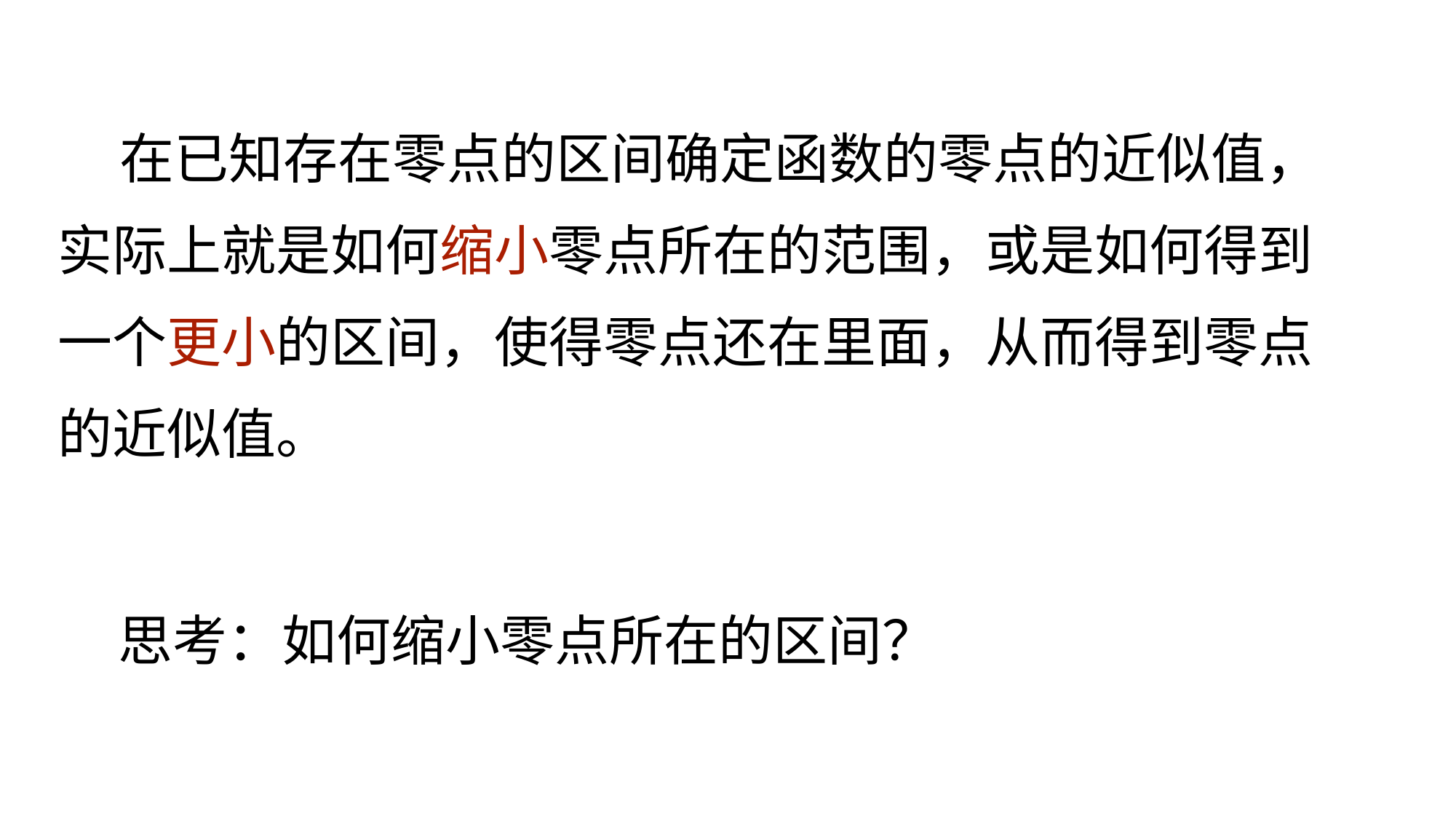

在已知存在零点的区间确定函数的零点的近似值，实际上就是如何缩小零点所在的范围，或是如何得到一个更小的区间，使得零点还在里面，从而得到零点的近似值。
思考：如何缩小零点所在的区间？